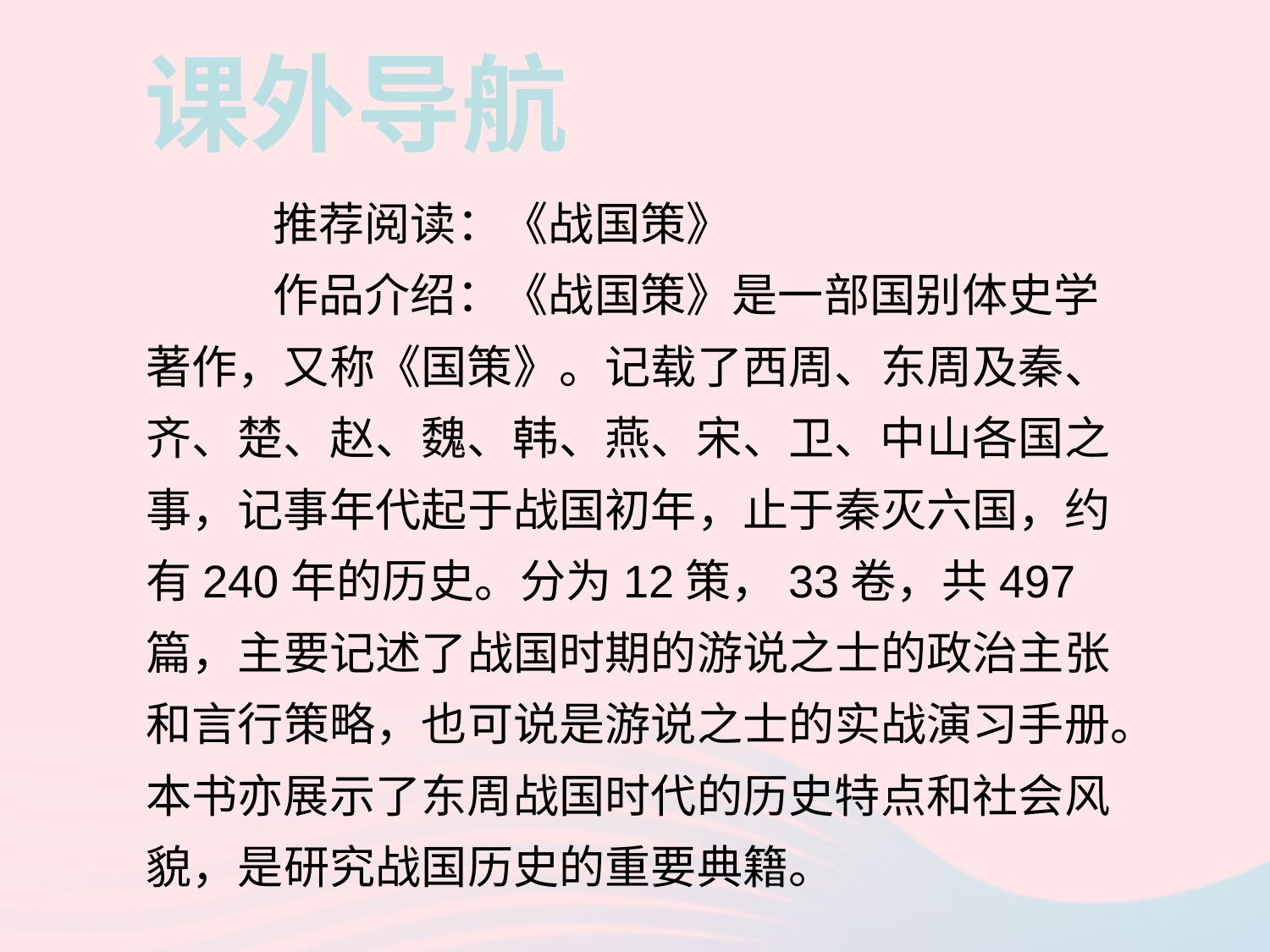

课外导航
	推荐阅读：《战国策》
	作品介绍：《战国策》是一部国别体史学著作，又称《国策》。记载了西周、东周及秦、齐、楚、赵、魏、韩、燕、宋、卫、中山各国之事，记事年代起于战国初年，止于秦灭六国，约有240年的历史。分为12策，33卷，共497篇，主要记述了战国时期的游说之士的政治主张和言行策略，也可说是游说之士的实战演习手册。本书亦展示了东周战国时代的历史特点和社会风貌，是研究战国历史的重要典籍。